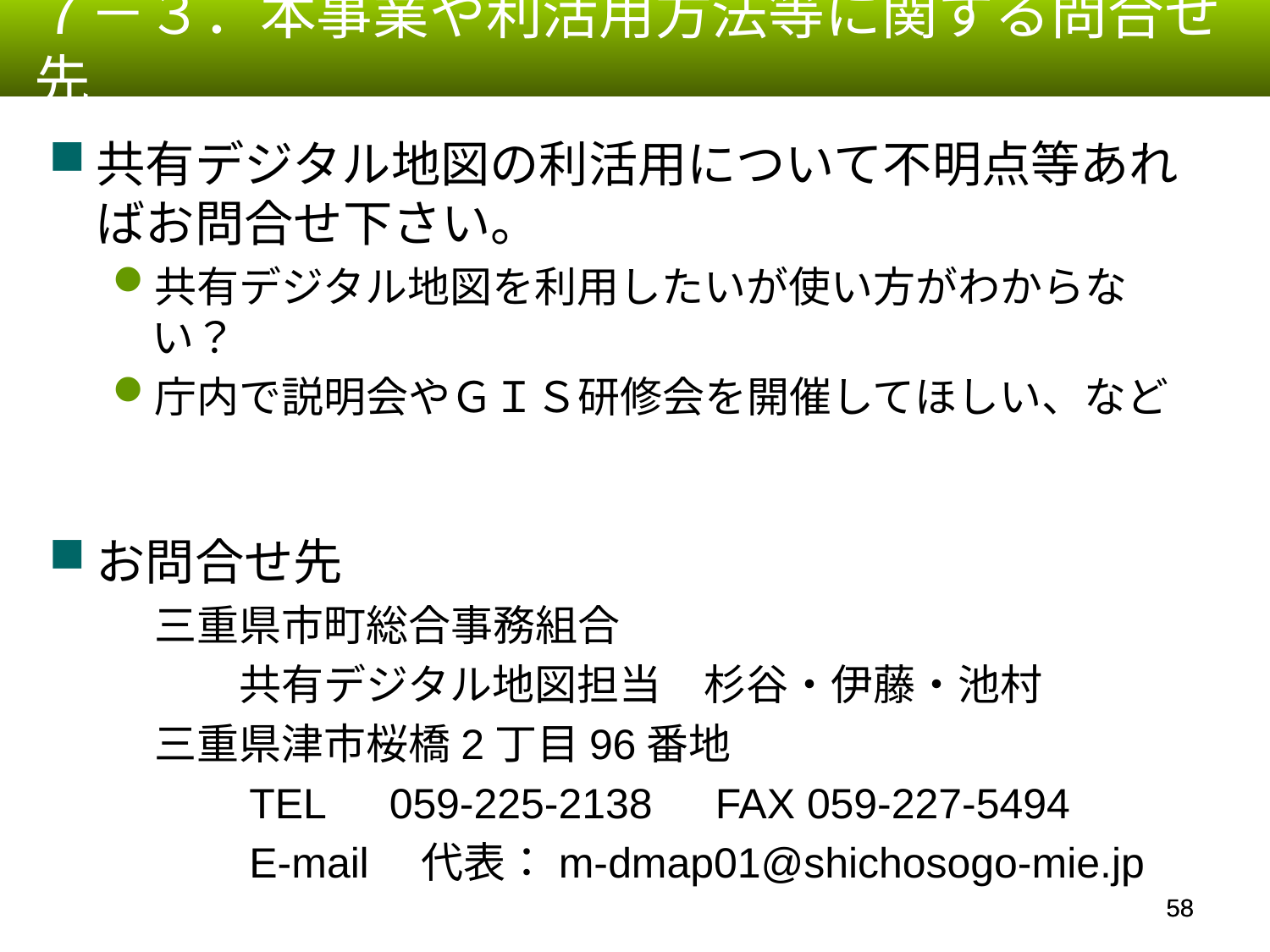

７－３．本事業や利活用方法等に関する問合せ先
共有デジタル地図の利活用について不明点等あればお問合せ下さい。
共有デジタル地図を利用したいが使い方がわからない？
庁内で説明会やＧＩＳ研修会を開催してほしい、など

お問合せ先
　三重県市町総合事務組合
　　　共有デジタル地図担当　杉谷・伊藤・池村
　三重県津市桜橋2丁目96番地
　　　TEL　059-225-2138　FAX 059-227-5494
　　　E-mail　代表：m-dmap01@shichosogo-mie.jp
58
58